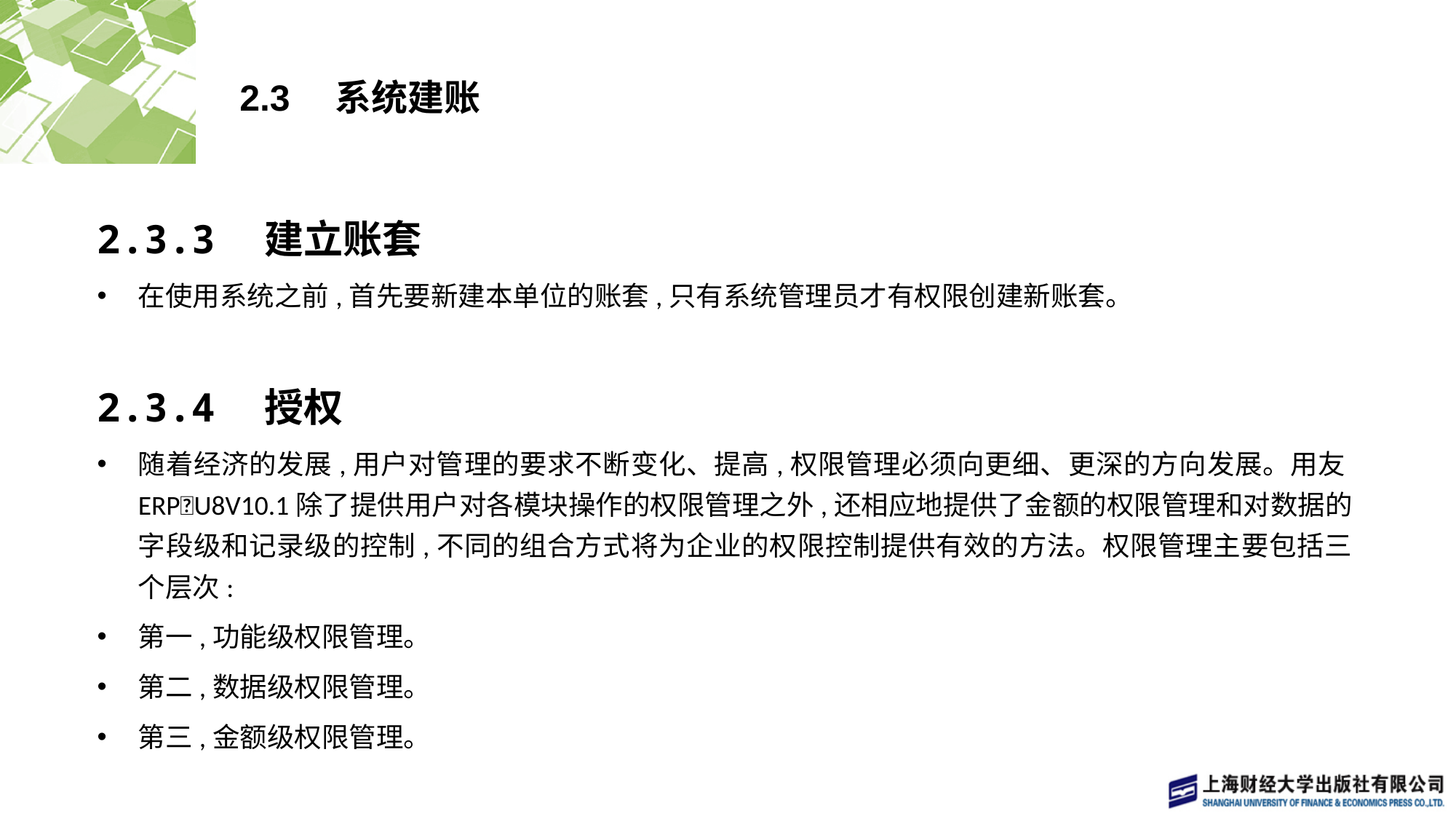

# 2.3　系统建账
2.3.3　建立账套
在使用系统之前,首先要新建本单位的账套,只有系统管理员才有权限创建新账套。

2.3.4　授权
随着经济的发展,用户对管理的要求不断变化、提高,权限管理必须向更细、更深的方向发展。用友ERP􀆼U8V10.1除了提供用户对各模块操作的权限管理之外,还相应地提供了金额的权限管理和对数据的字段级和记录级的控制,不同的组合方式将为企业的权限控制提供有效的方法。权限管理主要包括三个层次:
第一,功能级权限管理。
第二,数据级权限管理。
第三,金额级权限管理。